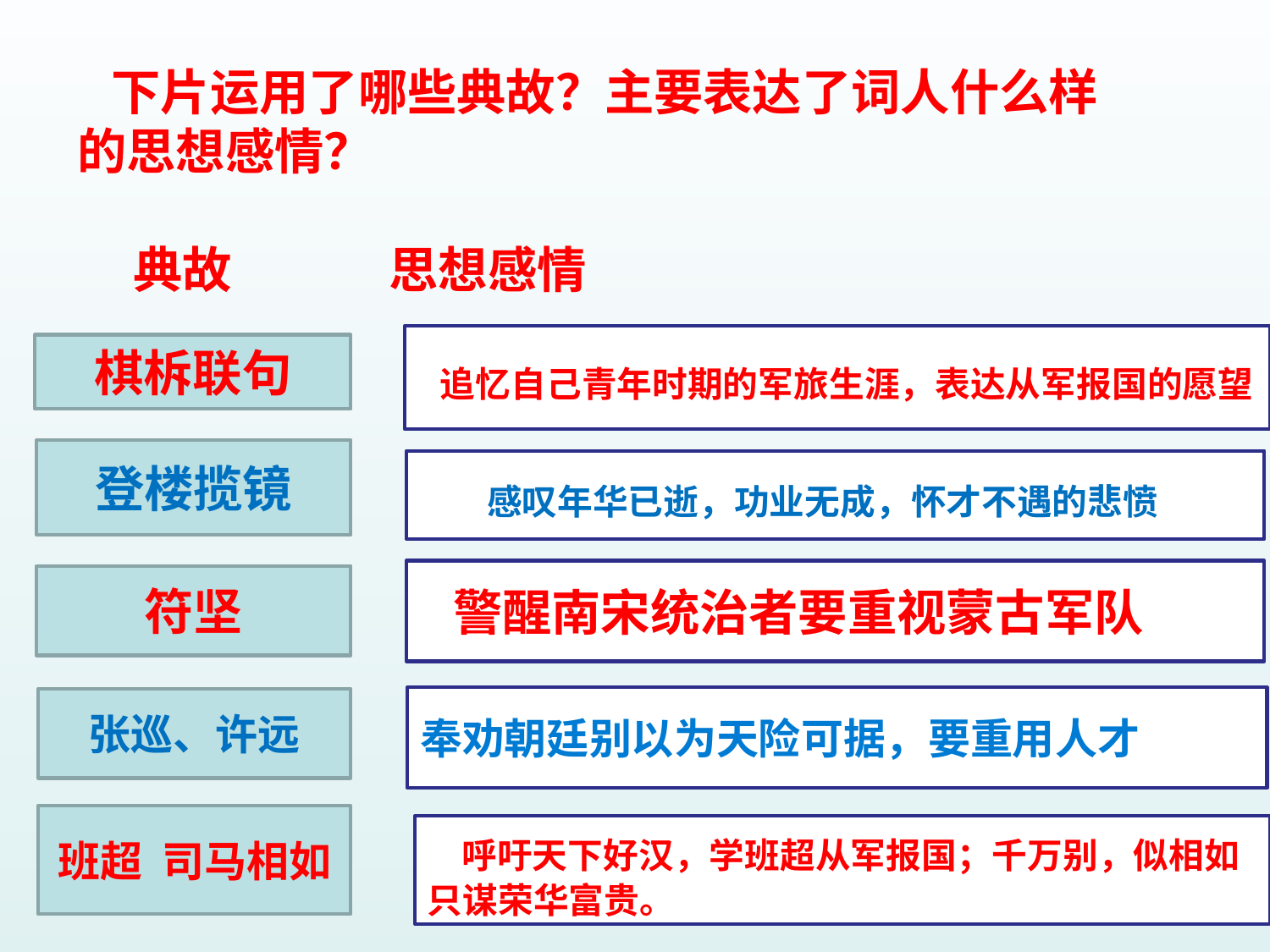

# 下片运用了哪些典故？主要表达了词人什么样的思想感情？ 典故              思想感情
 追忆自己青年时期的军旅生涯，表达从军报国的愿望
棋柝联句
登楼揽镜
     感叹年华已逝，功业无成，怀才不遇的悲愤
  警醒南宋统治者要重视蒙古军队
符坚
奉劝朝廷别以为天险可据，要重用人才
张巡、许远
班超  司马相如
  呼吁天下好汉，学班超从军报国；千万别，似相如只谋荣华富贵。